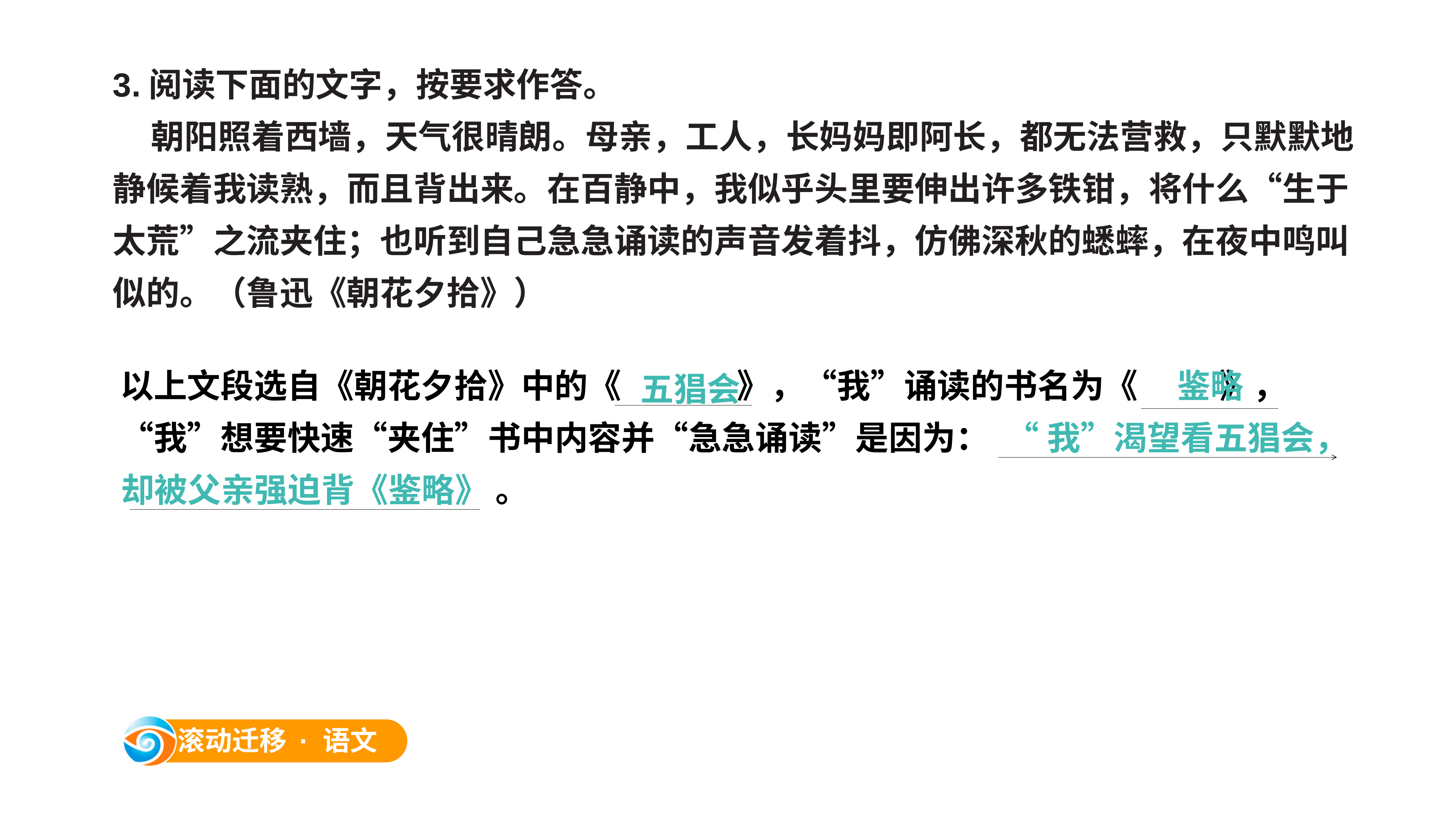

3.阅读下面的文字，按要求作答。
    朝阳照着西墙，天气很晴朗。母亲，工人，长妈妈即阿长，都无法营救，只默默地静候着我读熟，而且背出来。在百静中，我似乎头里要伸出许多铁钳，将什么“生于太荒”之流夹住；也听到自己急急诵读的声音发着抖，仿佛深秋的蟋蟀，在夜中鸣叫似的。（鲁迅《朝花夕拾》）
以上文段选自《朝花夕拾》中的《 五猖会 》，“我”诵读的书名为《 鉴略 》，“我”想要快速“夹住”书中内容并“急急诵读”是因为： “我”渴望看五猖会，却被父亲强迫背《鉴略》 。
鉴略
五猖会
“我”渴望看五猖会，
却被父亲强迫背《鉴略》